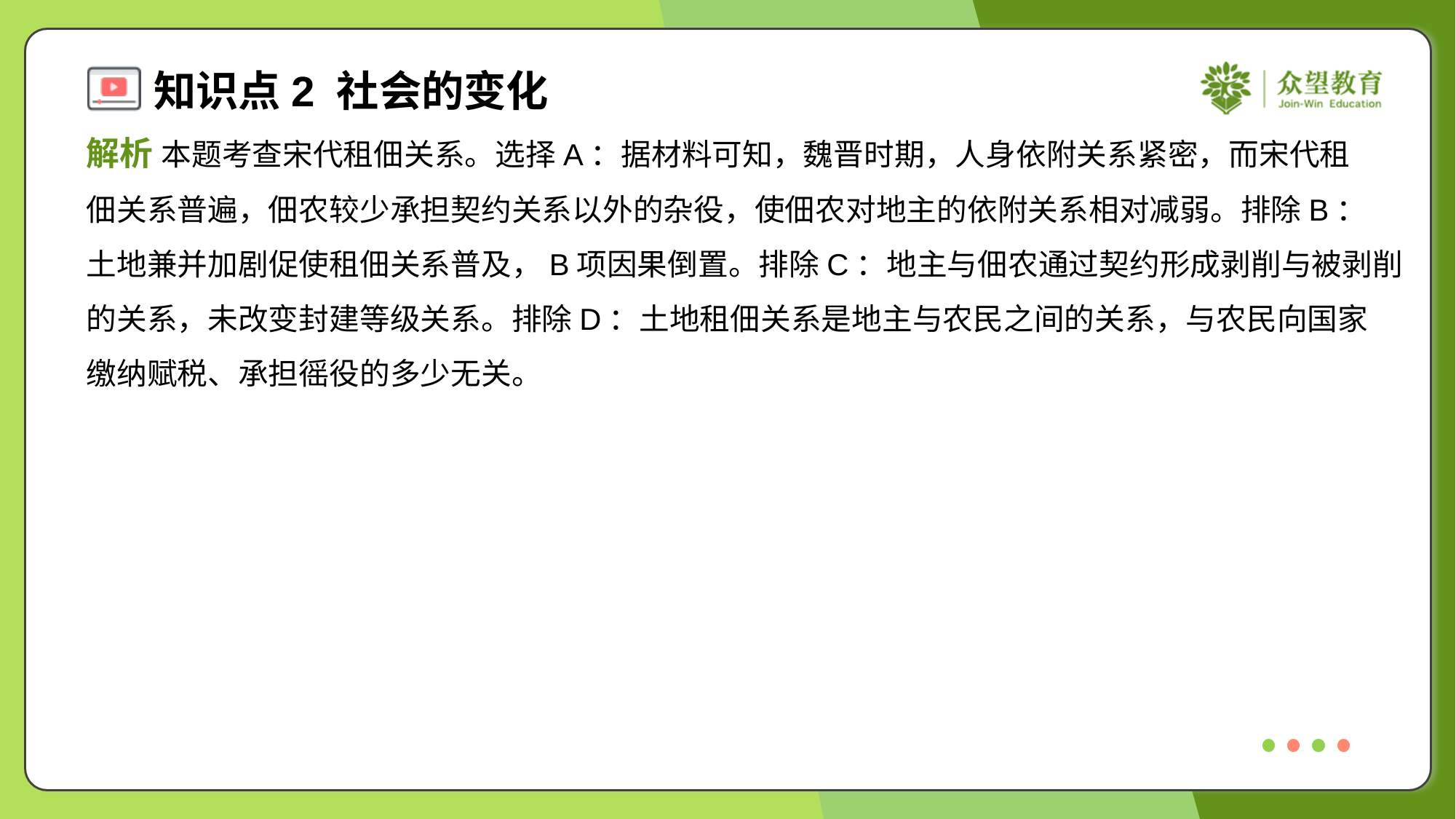

解析 本题考查宋代租佃关系。选择A：据材料可知，魏晋时期，人身依附关系紧密，而宋代租
佃关系普遍，佃农较少承担契约关系以外的杂役，使佃农对地主的依附关系相对减弱。排除B：
土地兼并加剧促使租佃关系普及，B项因果倒置。排除C：地主与佃农通过契约形成剥削与被剥削
的关系，未改变封建等级关系。排除D：土地租佃关系是地主与农民之间的关系，与农民向国家
缴纳赋税、承担徭役的多少无关。